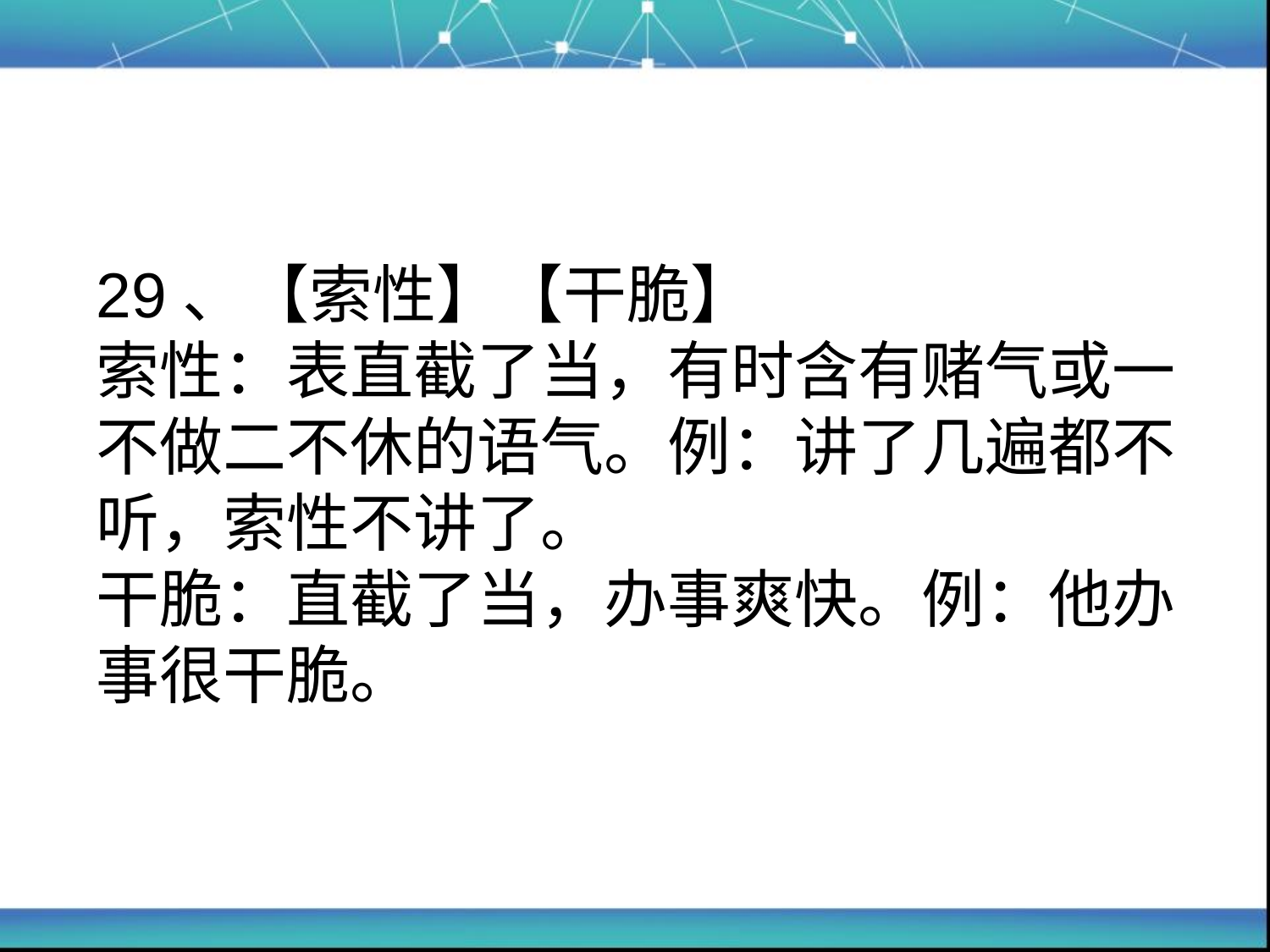

# 29、【索性】【干脆】 索性：表直截了当，有时含有赌气或一不做二不休的语气。例：讲了几遍都不听，索性不讲了。 干脆：直截了当，办事爽快。例：他办事很干脆。